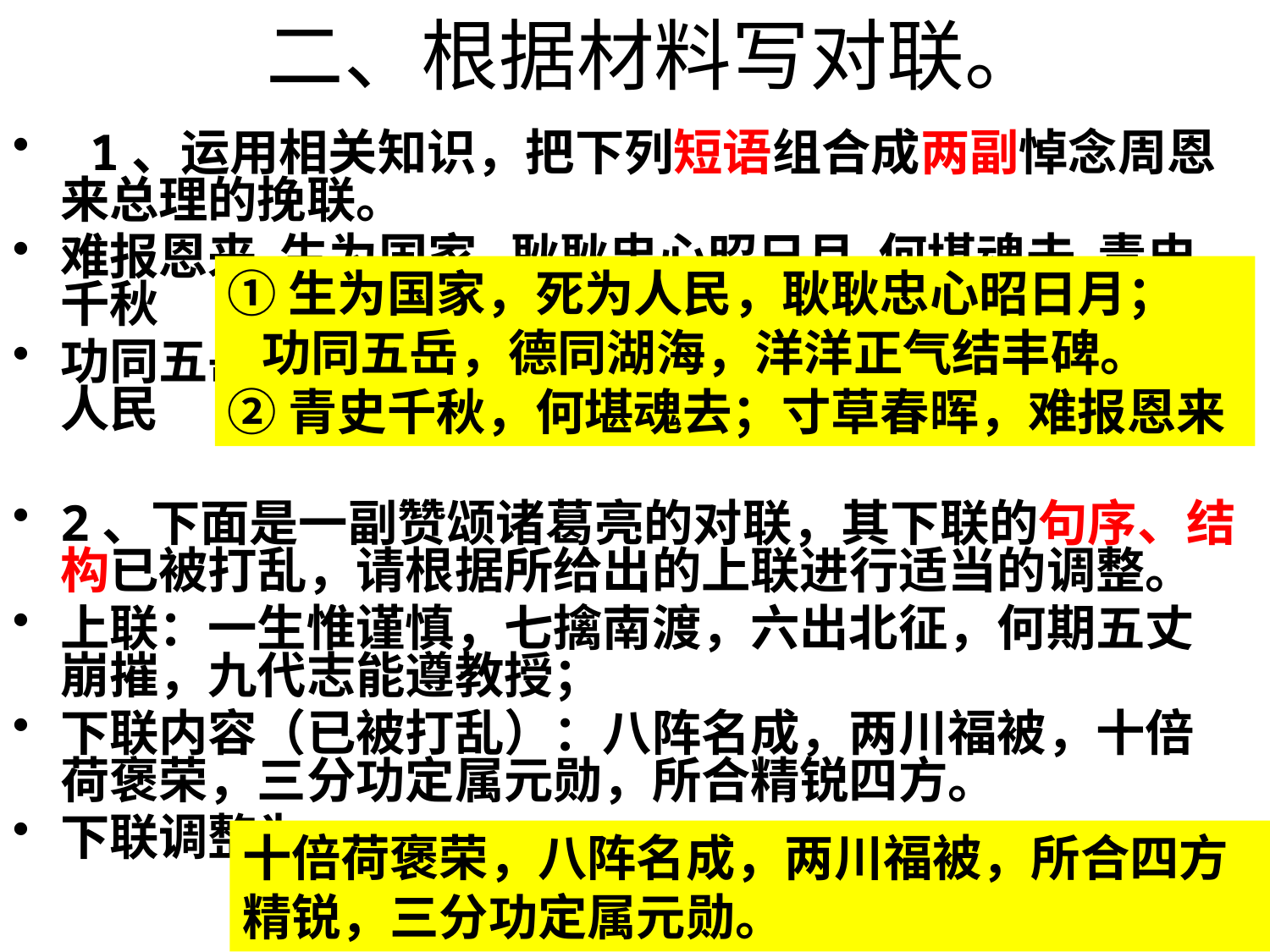

# 二、根据材料写对联。
 1、运用相关知识，把下列短语组合成两副悼念周恩来总理的挽联。
难报恩来  生为国家   耿耿忠心昭日月  何堪魂去  青史千秋
功同五岳  寸草春晖   德同湖海  洋洋正气结丰碑  死为人民

2、下面是一副赞颂诸葛亮的对联，其下联的句序、结构已被打乱，请根据所给出的上联进行适当的调整。
上联：一生惟谨慎，七擒南渡，六出北征，何期五丈崩摧，九代志能遵教授；
下联内容（已被打乱）：八阵名成，两川福被，十倍荷褒荣，三分功定属元勋，所合精锐四方。
下联调整为：
①生为国家，死为人民，耿耿忠心昭日月；
  功同五岳，德同湖海，洋洋正气结丰碑。
②青史千秋，何堪魂去；寸草春晖，难报恩来
十倍荷褒荣，八阵名成，两川福被，所合四方精锐，三分功定属元勋。